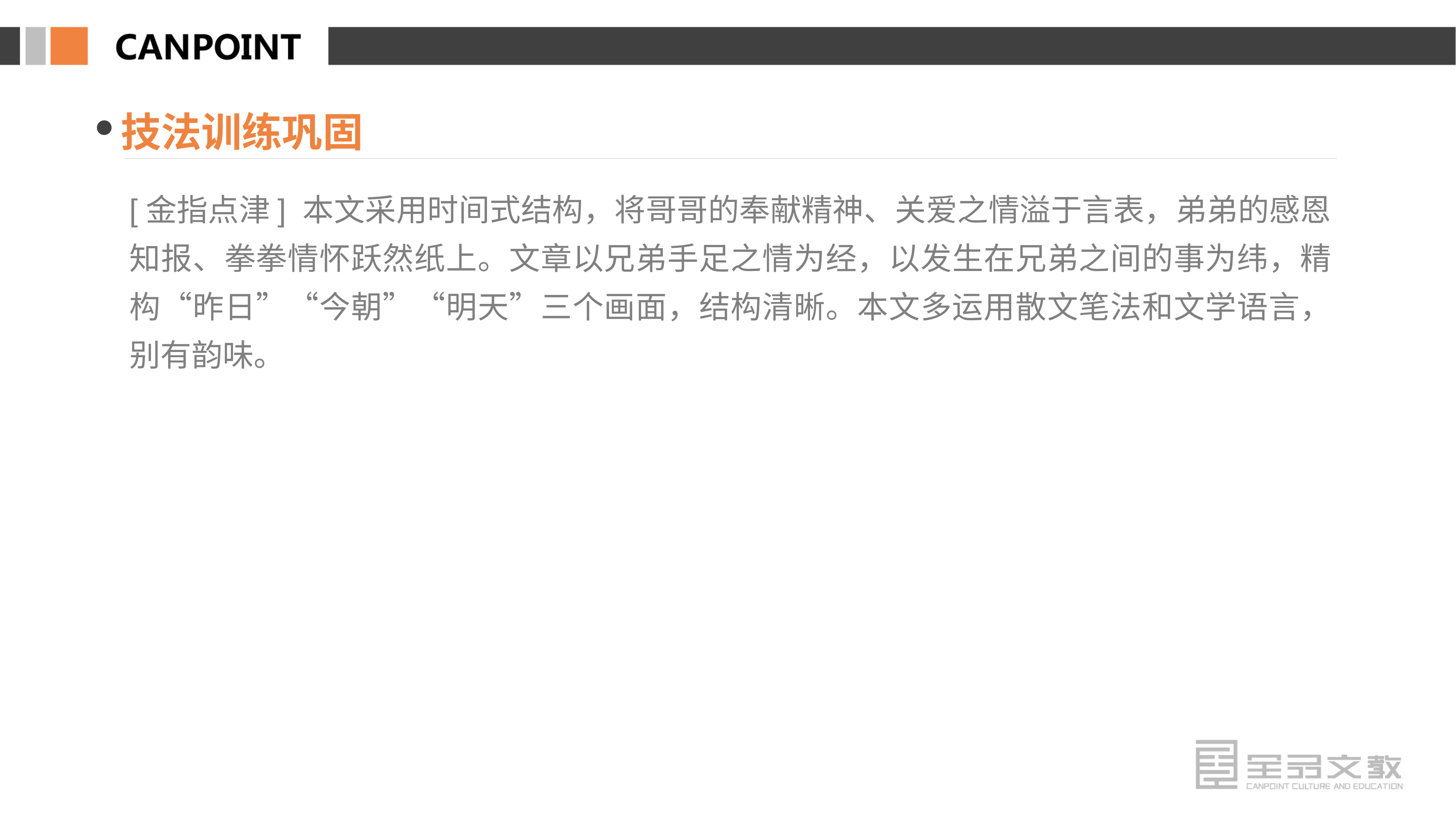

技法训练巩固

[金指点津] 本文采用时间式结构，将哥哥的奉献精神、关爱之情溢于言表，弟弟的感恩知报、拳拳情怀跃然纸上。文章以兄弟手足之情为经，以发生在兄弟之间的事为纬，精构“昨日”“今朝”“明天”三个画面，结构清晰。本文多运用散文笔法和文学语言，别有韵味。